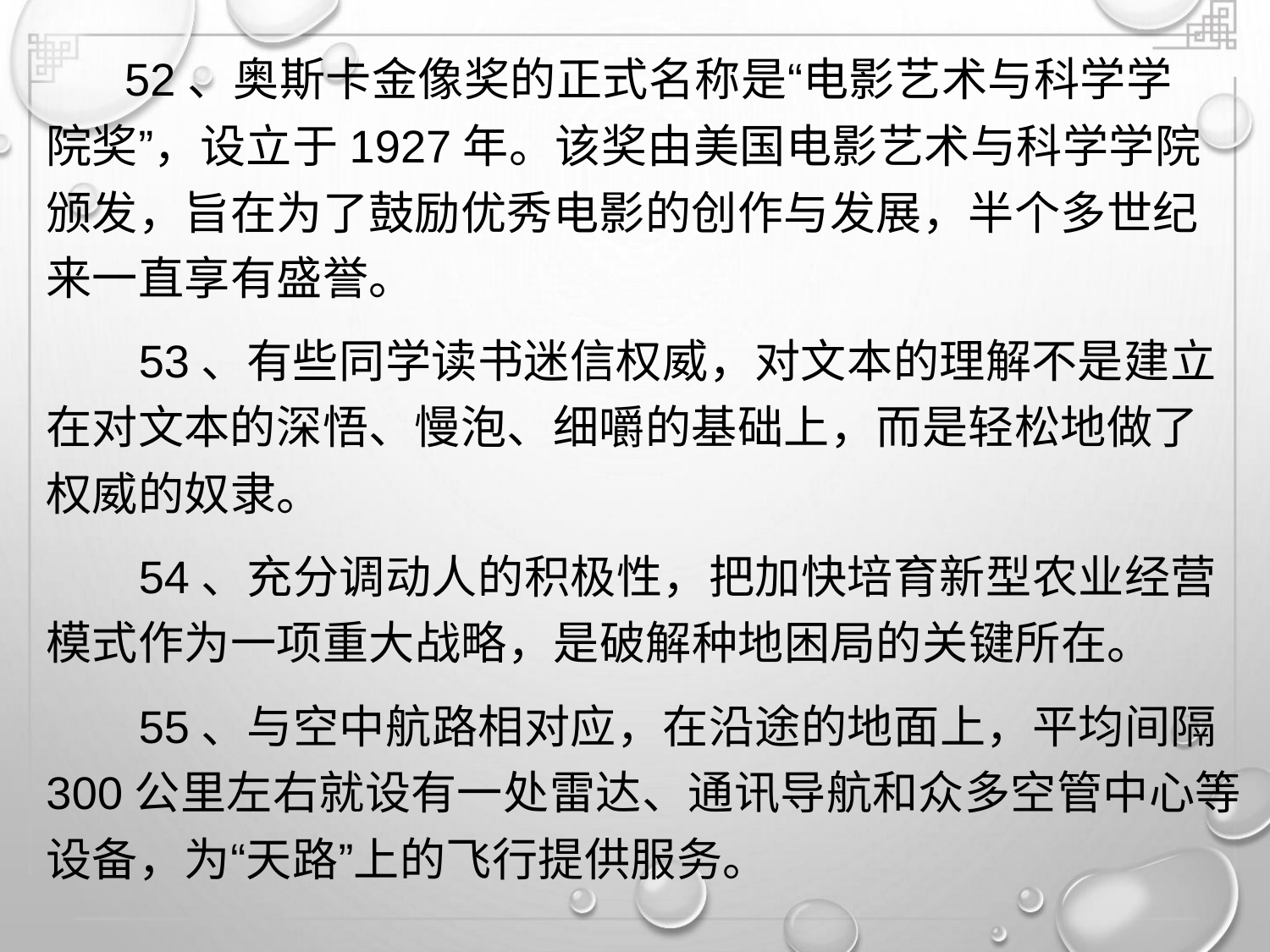

52、奥斯卡金像奖的正式名称是“电影艺术与科学学
院奖”，设立于1927年。该奖由美国电影艺术与科学学院
颁发，旨在为了鼓励优秀电影的创作与发展，半个多世纪
来一直享有盛誉。
53、有些同学读书迷信权威，对文本的理解不是建立
在对文本的深悟、慢泡、细嚼的基础上，而是轻松地做了
权威的奴隶。
54、充分调动人的积极性，把加快培育新型农业经营
模式作为一项重大战略，是破解种地困局的关键所在。
55、与空中航路相对应，在沿途的地面上，平均间隔
300公里左右就设有一处雷达、通讯导航和众多空管中心等
设备，为“天路”上的飞行提供服务。